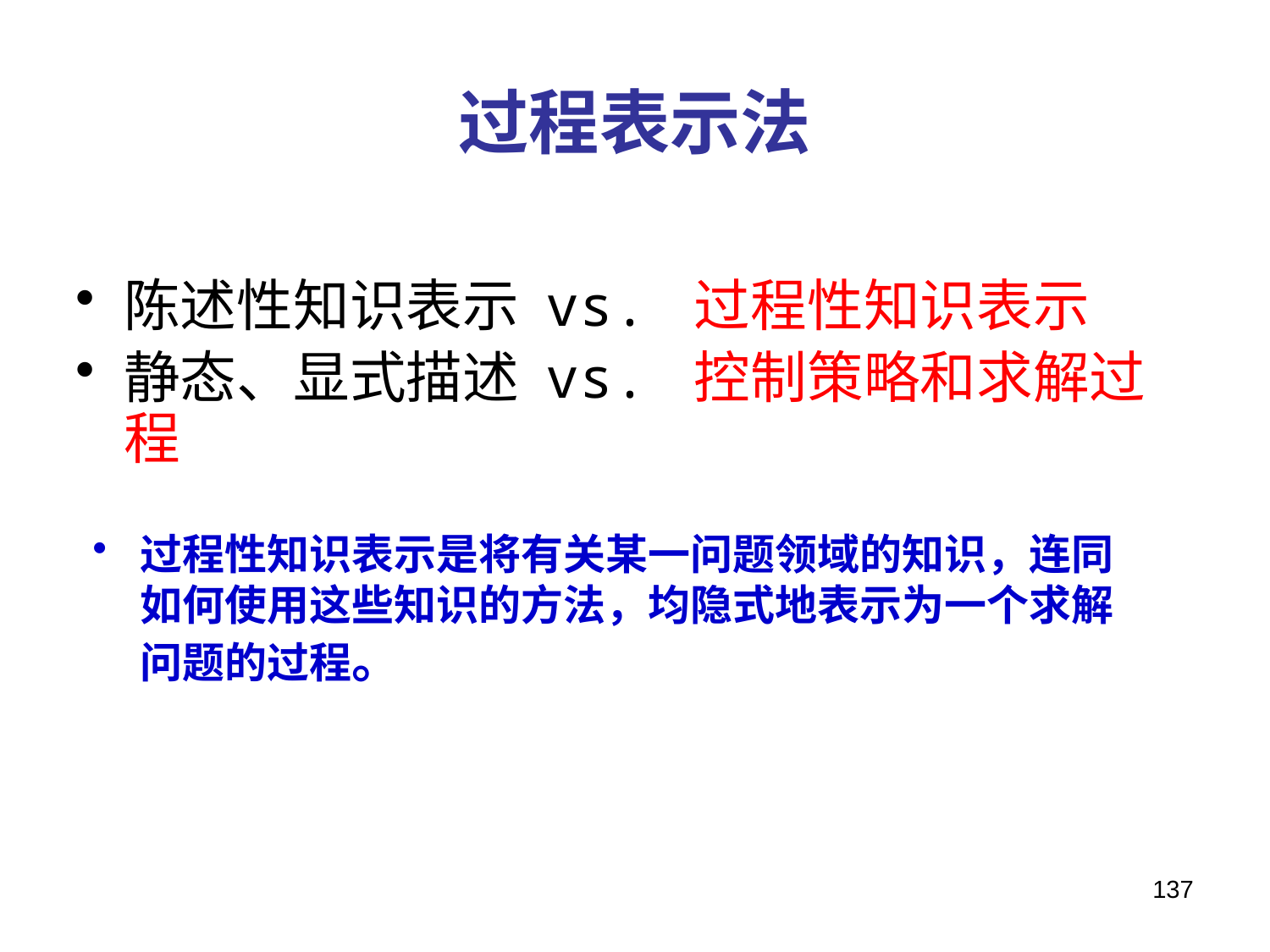

# 过程表示法
陈述性知识表示 vs. 过程性知识表示
静态、显式描述 vs. 控制策略和求解过程
过程性知识表示是将有关某一问题领域的知识，连同如何使用这些知识的方法，均隐式地表示为一个求解问题的过程。
137